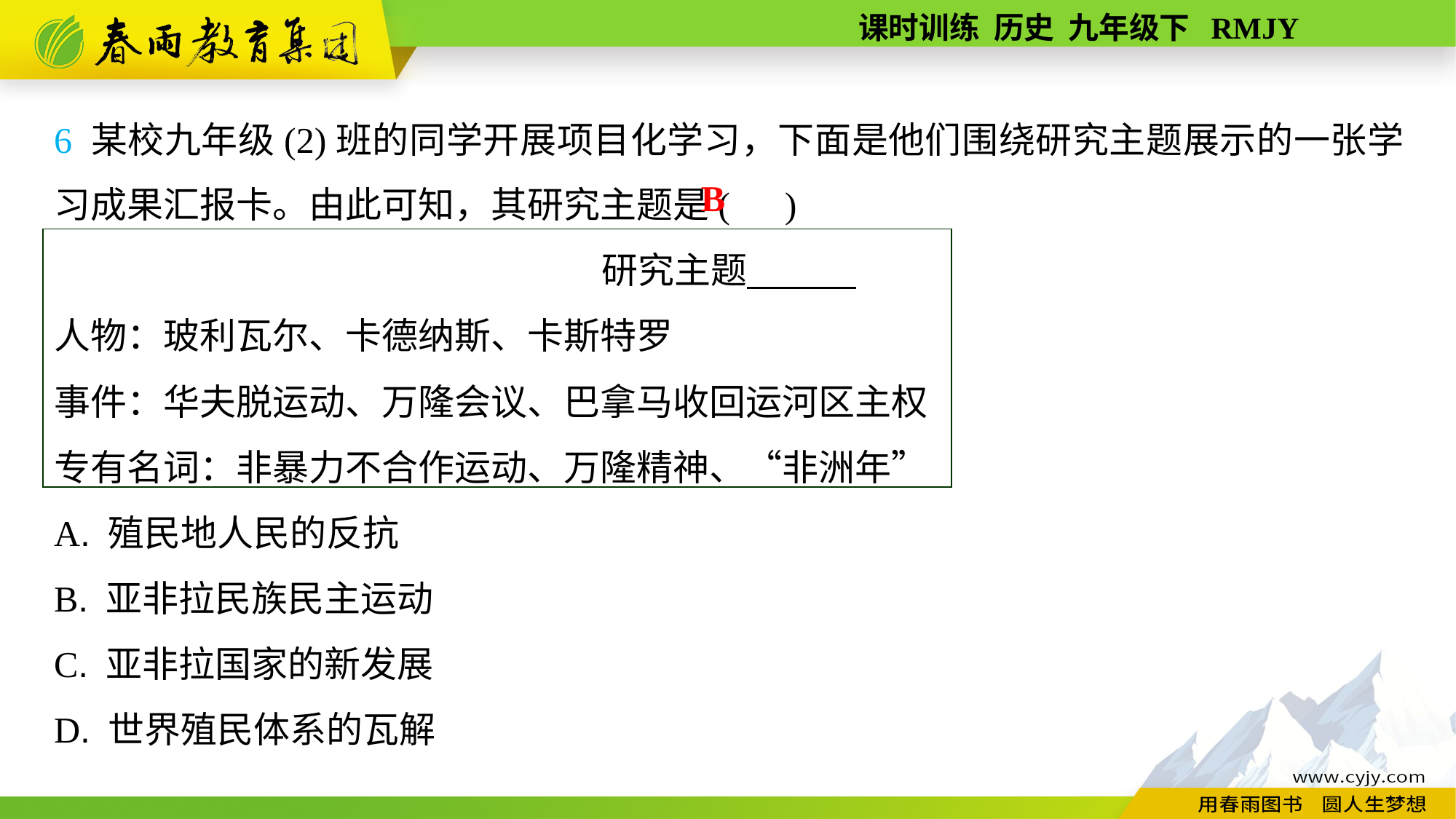

6 某校九年级(2)班的同学开展项目化学习，下面是他们围绕研究主题展示的一张学习成果汇报卡。由此可知，其研究主题是(      )
研究主题
人物：玻利瓦尔、卡德纳斯、卡斯特罗
事件：华夫脱运动、万隆会议、巴拿马收回运河区主权
专有名词：非暴力不合作运动、万隆精神、“非洲年”
A. 殖民地人民的反抗
B. 亚非拉民族民主运动
C. 亚非拉国家的新发展
D. 世界殖民体系的瓦解
B